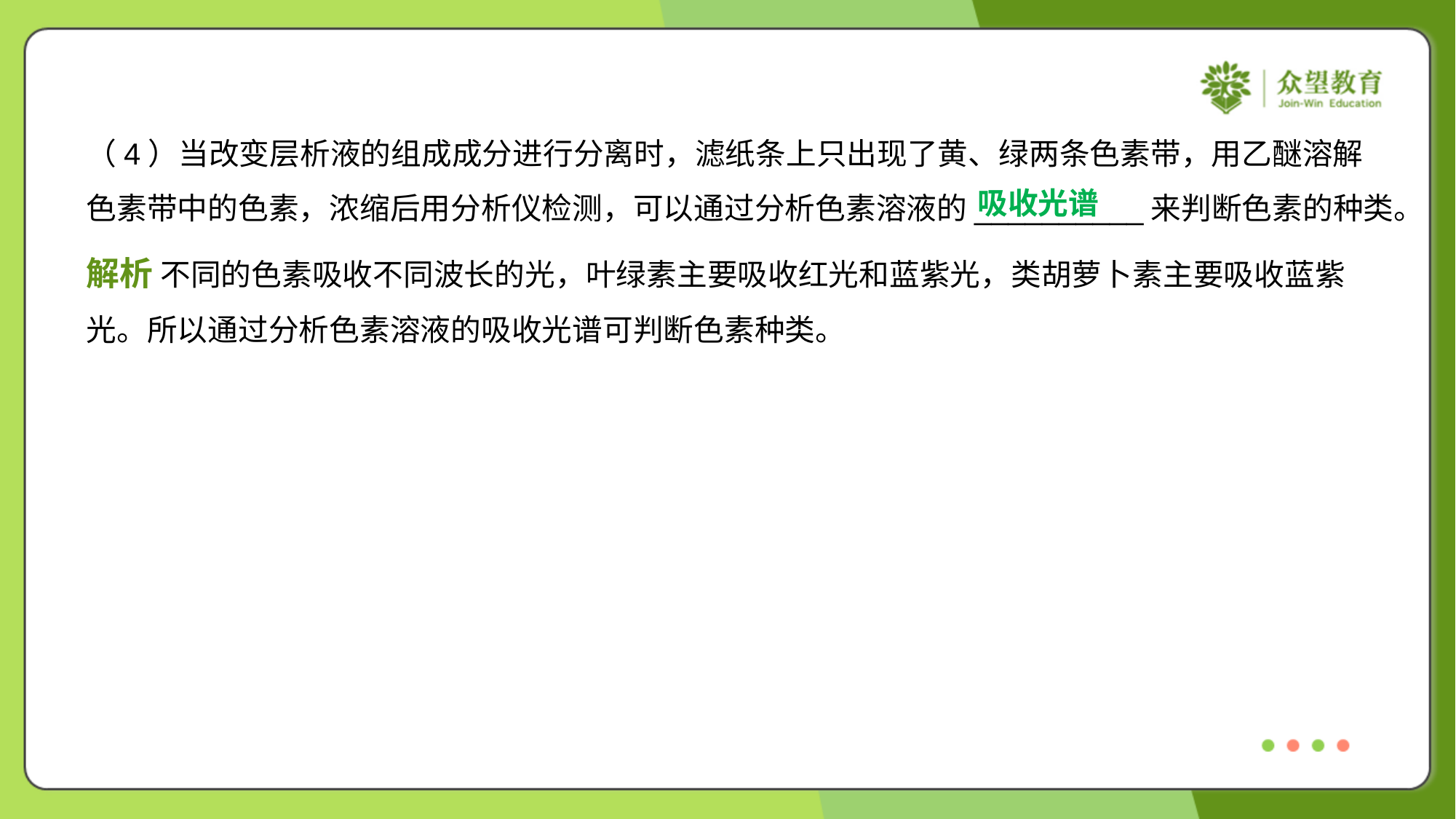

（4）当改变层析液的组成成分进行分离时，滤纸条上只出现了黄、绿两条色素带，用乙醚溶解
色素带中的色素，浓缩后用分析仪检测，可以通过分析色素溶液的__________来判断色素的种类。
吸收光谱
解析 不同的色素吸收不同波长的光，叶绿素主要吸收红光和蓝紫光，类胡萝卜素主要吸收蓝紫
光。所以通过分析色素溶液的吸收光谱可判断色素种类。